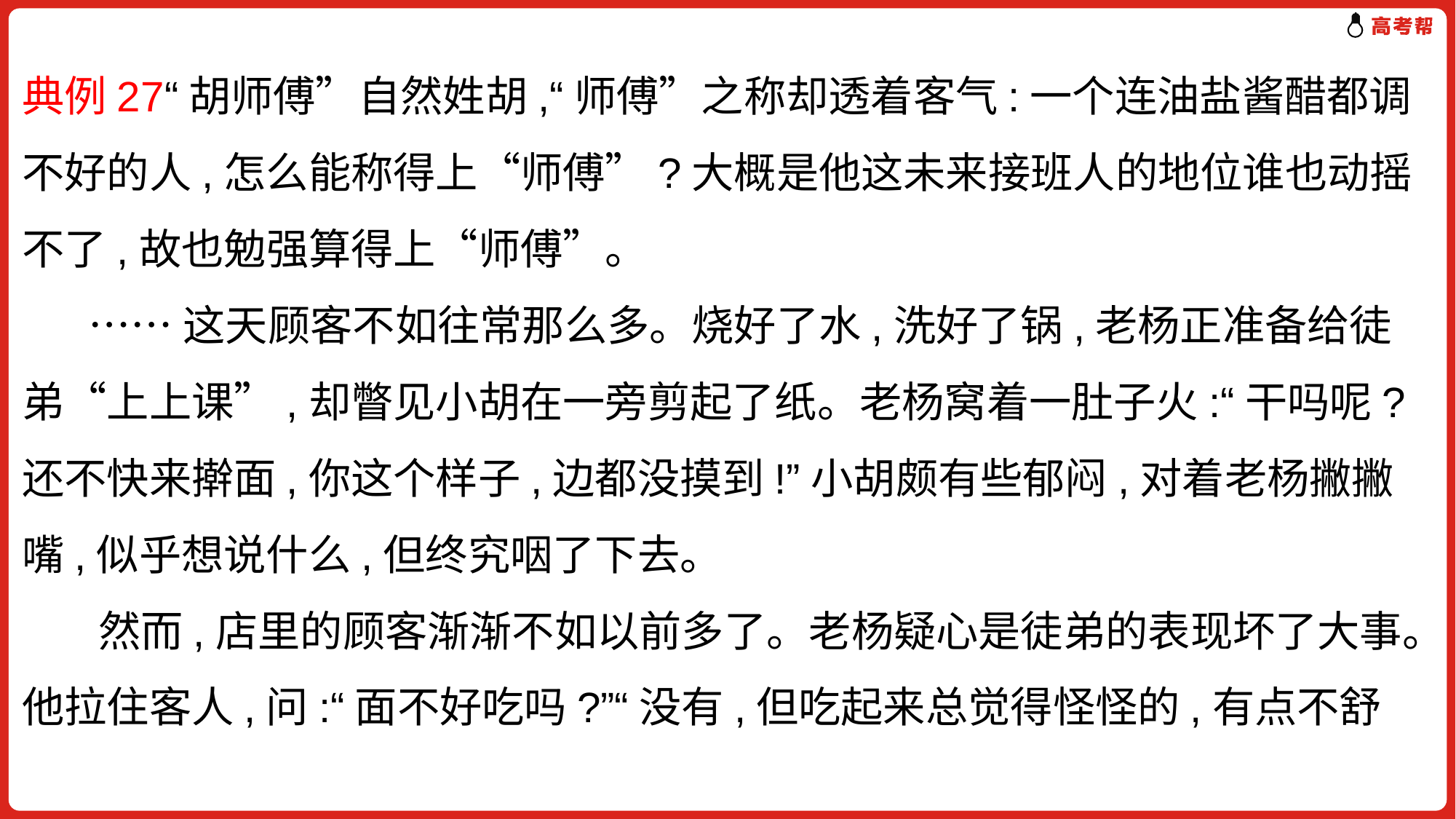

典例27“胡师傅”自然姓胡,“师傅”之称却透着客气:一个连油盐酱醋都调不好的人,怎么能称得上“师傅”?大概是他这未来接班人的地位谁也动摇不了,故也勉强算得上“师傅”。
       ……这天顾客不如往常那么多。烧好了水,洗好了锅,老杨正准备给徒弟“上上课”,却瞥见小胡在一旁剪起了纸。老杨窝着一肚子火:“干吗呢?还不快来擀面,你这个样子,边都没摸到!”小胡颇有些郁闷,对着老杨撇撇嘴,似乎想说什么,但终究咽了下去。
       然而,店里的顾客渐渐不如以前多了。老杨疑心是徒弟的表现坏了大事。他拉住客人,问:“面不好吃吗?”“没有,但吃起来总觉得怪怪的,有点不舒